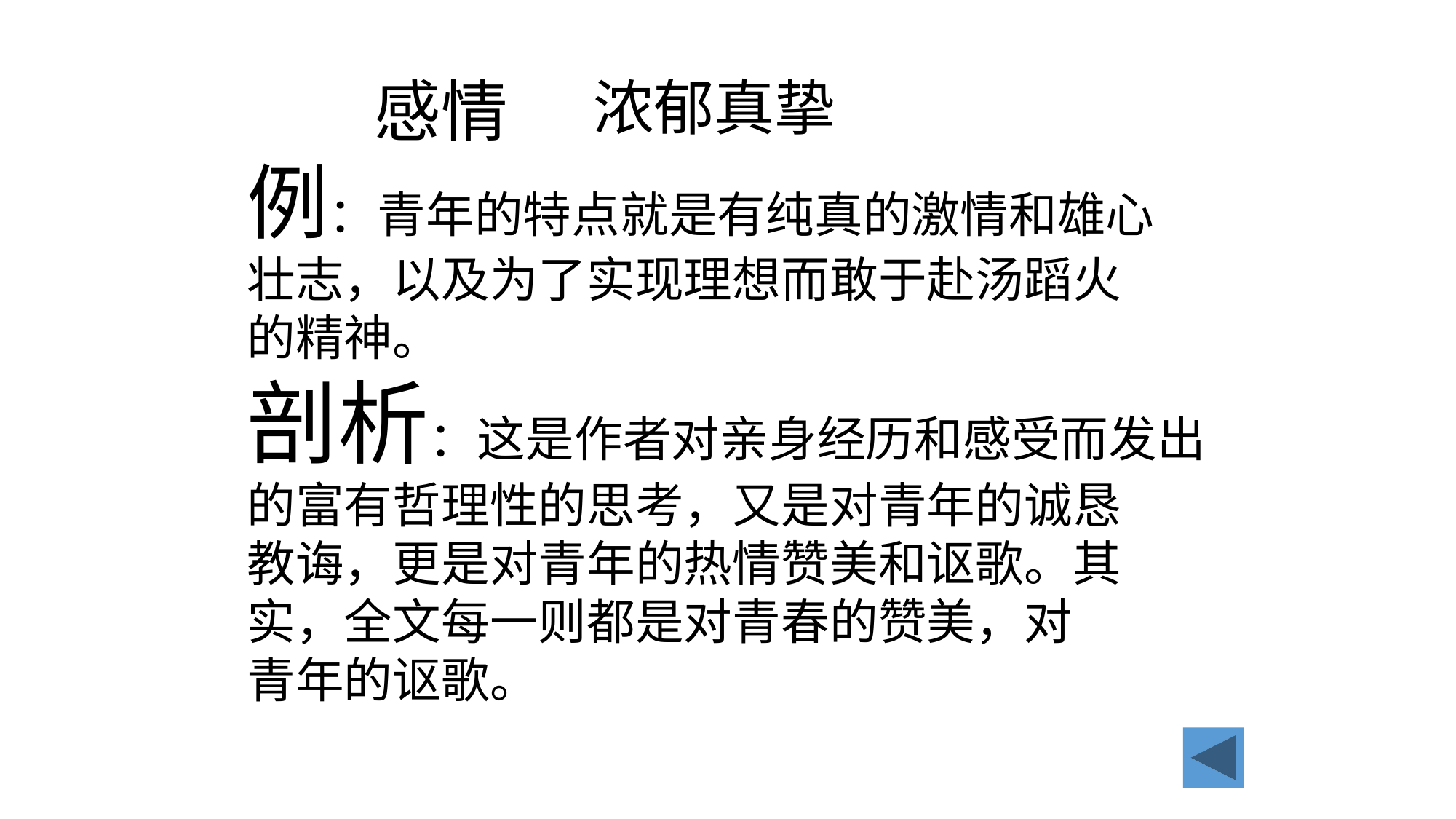

感情
浓郁真挚
例：青年的特点就是有纯真的激情和雄心
壮志，以及为了实现理想而敢于赴汤蹈火
的精神。
剖析：这是作者对亲身经历和感受而发出
的富有哲理性的思考，又是对青年的诚恳
教诲，更是对青年的热情赞美和讴歌。其
实，全文每一则都是对青春的赞美，对
青年的讴歌。